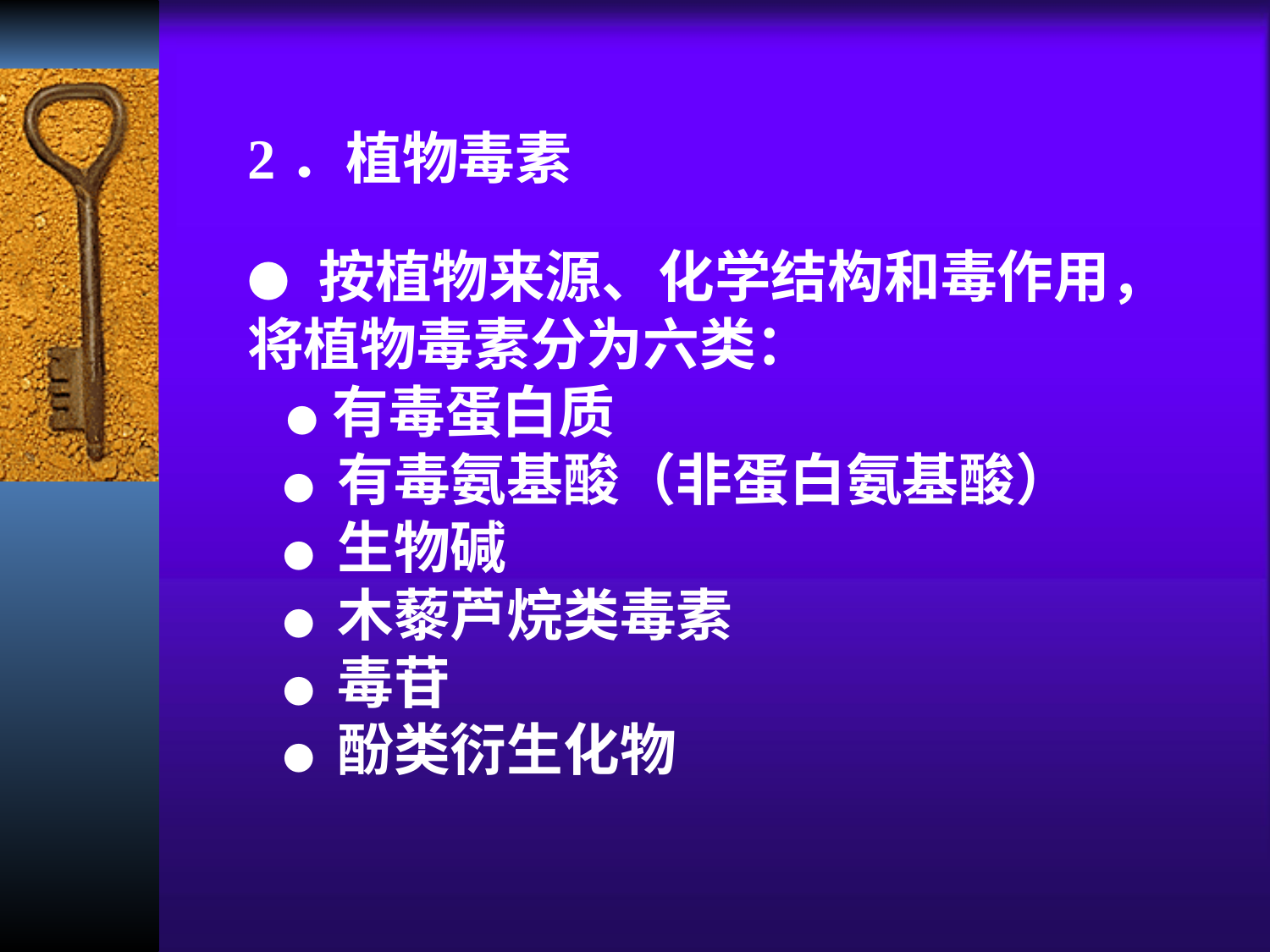

2．植物毒素

●  按植物来源、化学结构和毒作用，将植物毒素分为六类：
   ●  有毒蛋白质
     ●  有毒氨基酸（非蛋白氨基酸）
     ●  生物碱
     ●  木藜芦烷类毒素
     ●  毒苷
     ●  酚类衍生化物